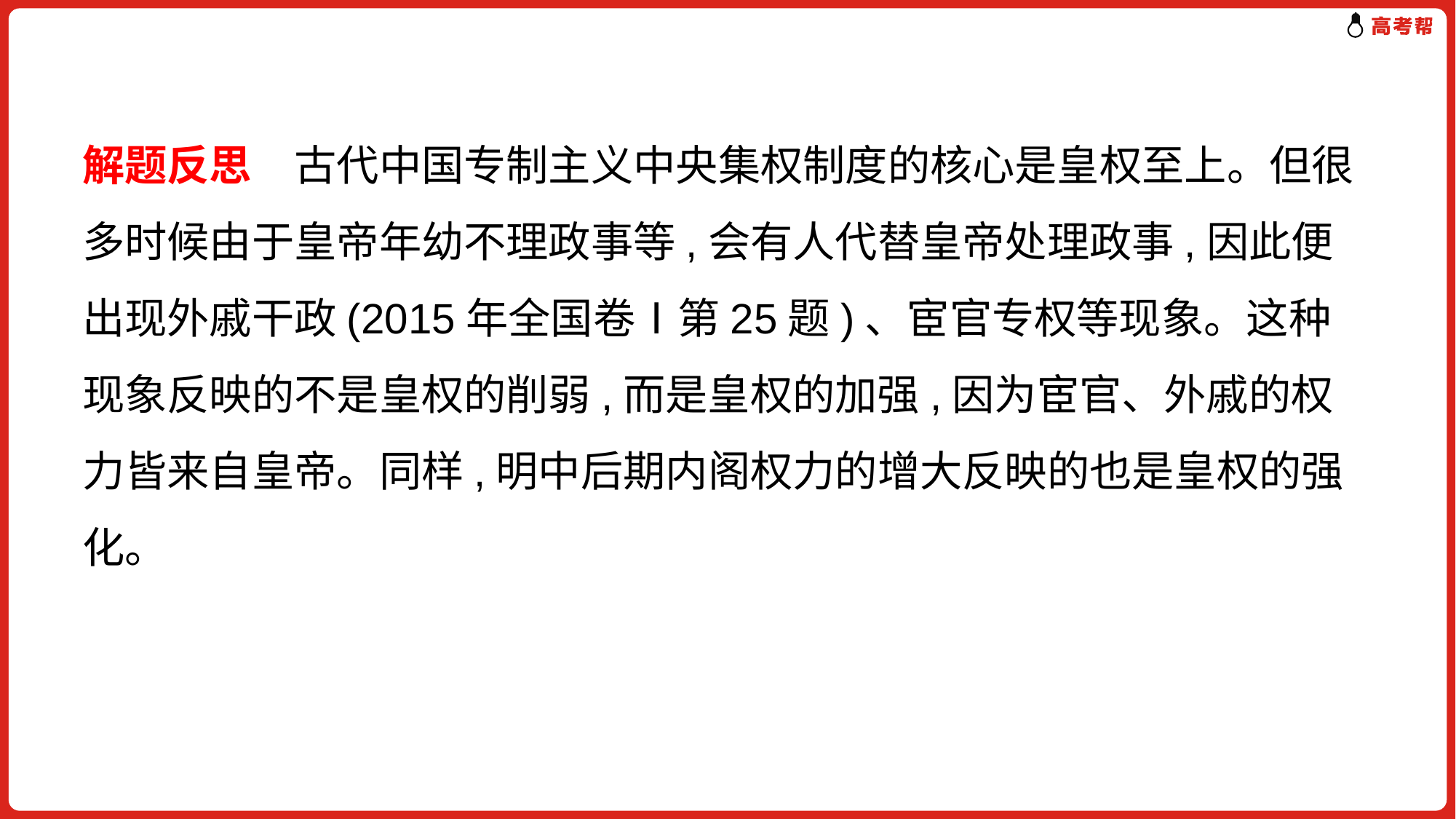

解题反思　古代中国专制主义中央集权制度的核心是皇权至上。但很多时候由于皇帝年幼不理政事等,会有人代替皇帝处理政事,因此便出现外戚干政(2015年全国卷Ⅰ第25题)、宦官专权等现象。这种现象反映的不是皇权的削弱,而是皇权的加强,因为宦官、外戚的权力皆来自皇帝。同样,明中后期内阁权力的增大反映的也是皇权的强化。